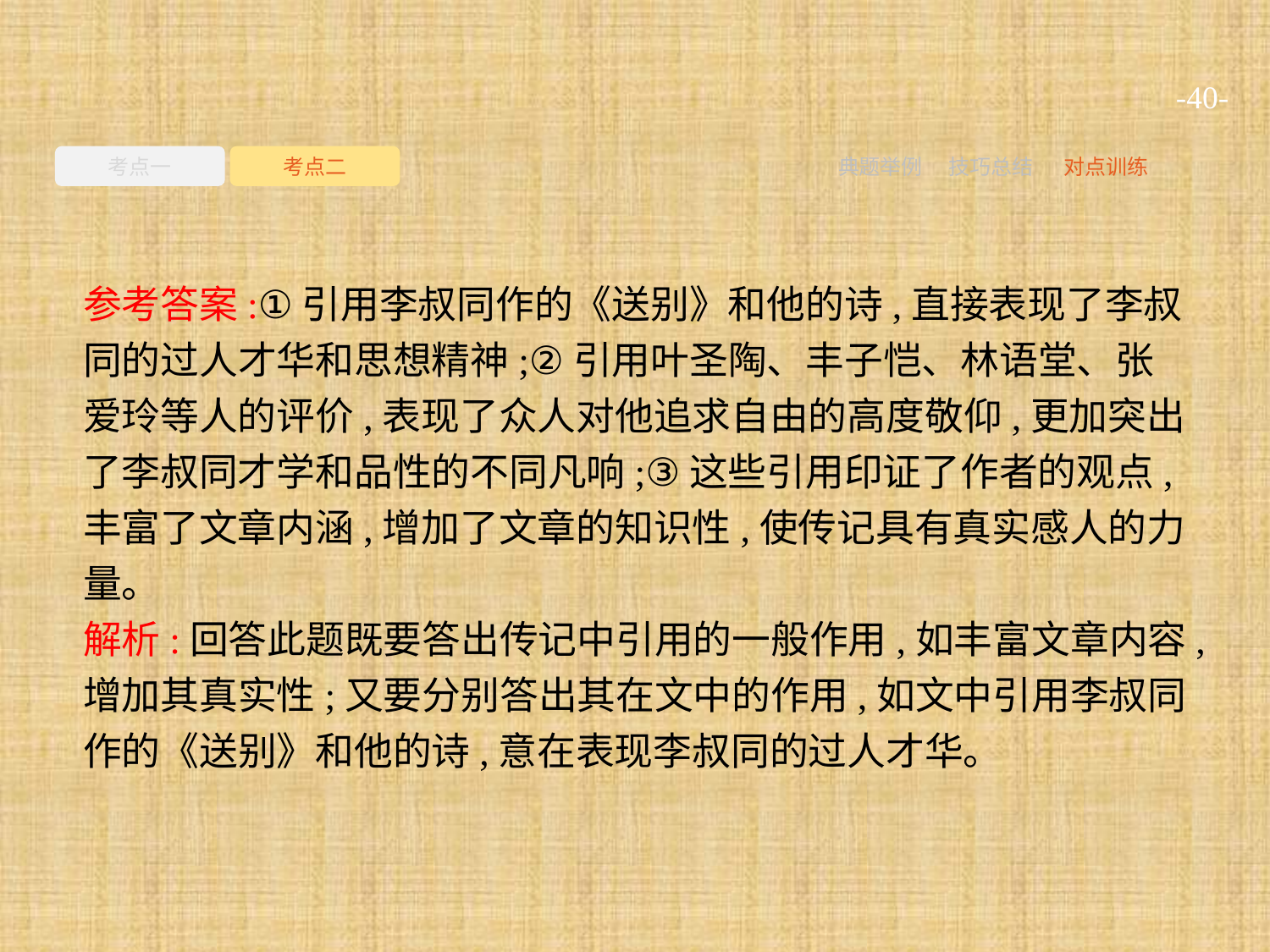

-40-
考点一
考点二
典题举例
技巧总结
对点训练
参考答案:①引用李叔同作的《送别》和他的诗,直接表现了李叔同的过人才华和思想精神;②引用叶圣陶、丰子恺、林语堂、张爱玲等人的评价,表现了众人对他追求自由的高度敬仰,更加突出了李叔同才学和品性的不同凡响;③这些引用印证了作者的观点,丰富了文章内涵,增加了文章的知识性,使传记具有真实感人的力量。
解析:回答此题既要答出传记中引用的一般作用,如丰富文章内容,增加其真实性;又要分别答出其在文中的作用,如文中引用李叔同作的《送别》和他的诗,意在表现李叔同的过人才华。